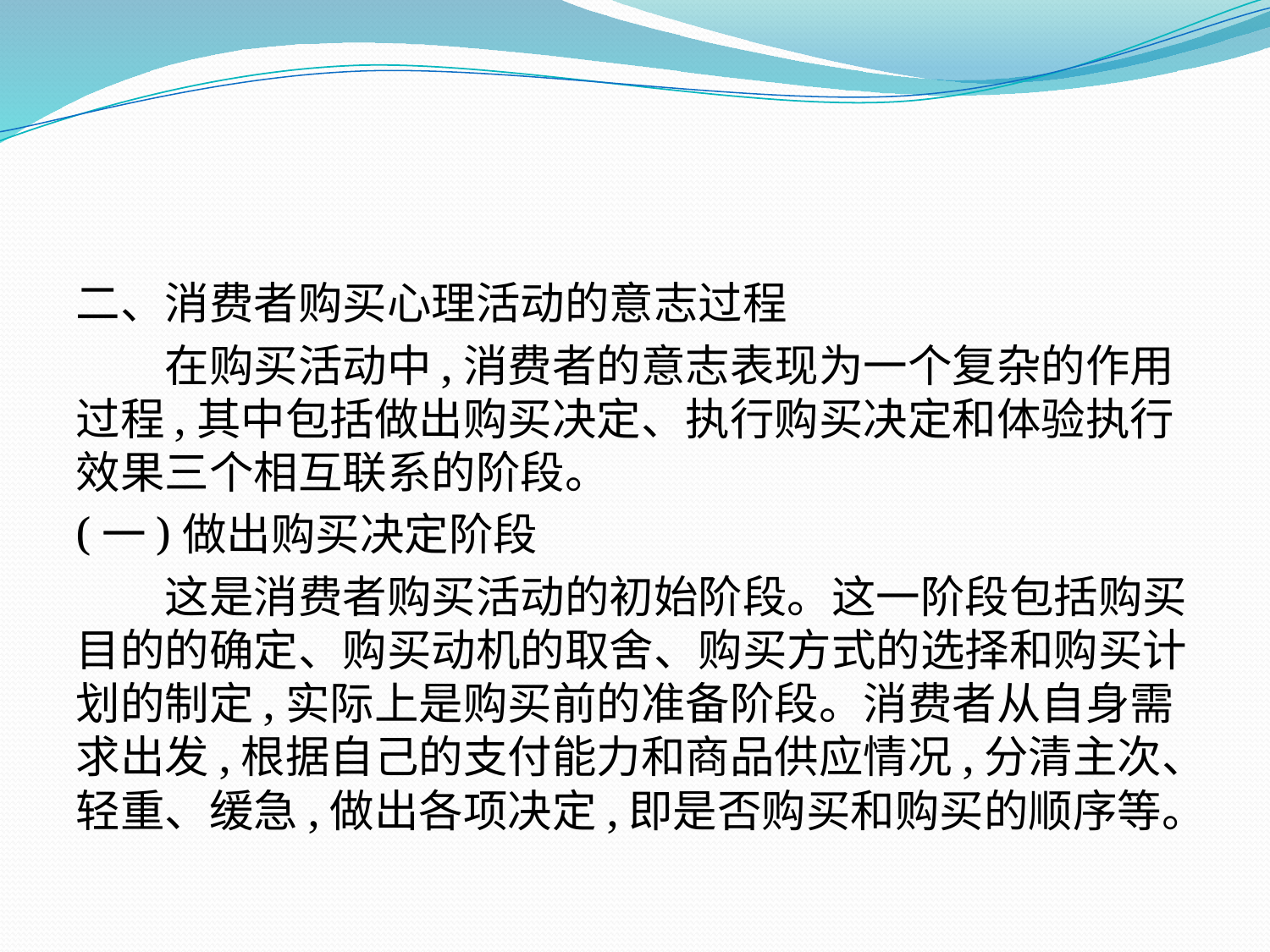

二、消费者购买心理活动的意志过程
　　在购买活动中,消费者的意志表现为一个复杂的作用过程,其中包括做出购买决定、执行购买决定和体验执行效果三个相互联系的阶段。
(一)做出购买决定阶段
　　这是消费者购买活动的初始阶段。这一阶段包括购买目的的确定、购买动机的取舍、购买方式的选择和购买计划的制定,实际上是购买前的准备阶段。消费者从自身需求出发,根据自己的支付能力和商品供应情况,分清主次、轻重、缓急,做出各项决定,即是否购买和购买的顺序等。